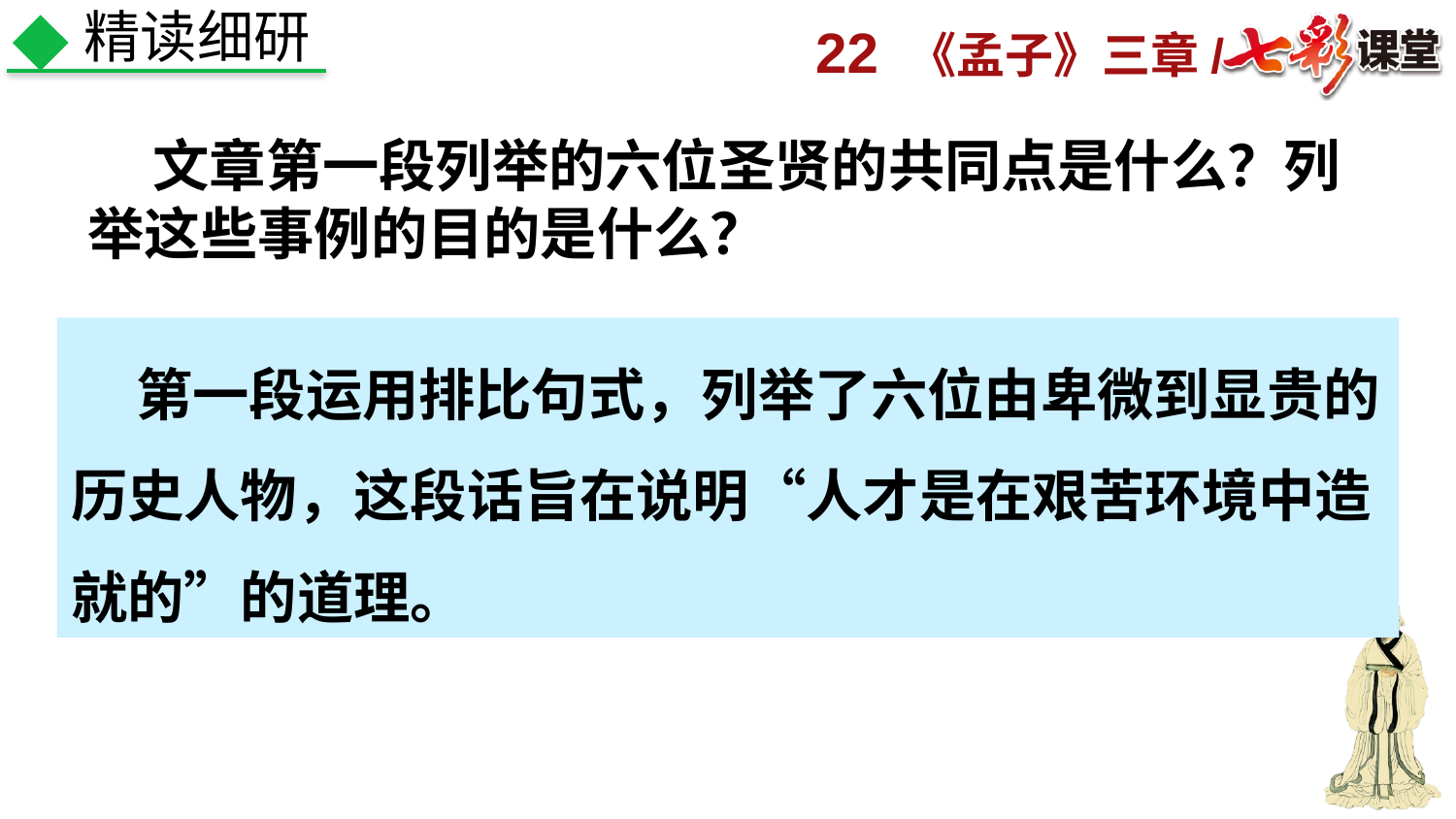

精读细研

    文章第一段列举的六位圣贤的共同点是什么？列举这些事例的目的是什么？
    第一段运用排比句式，列举了六位由卑微到显贵的历史人物，这段话旨在说明“人才是在艰苦环境中造就的”的道理。